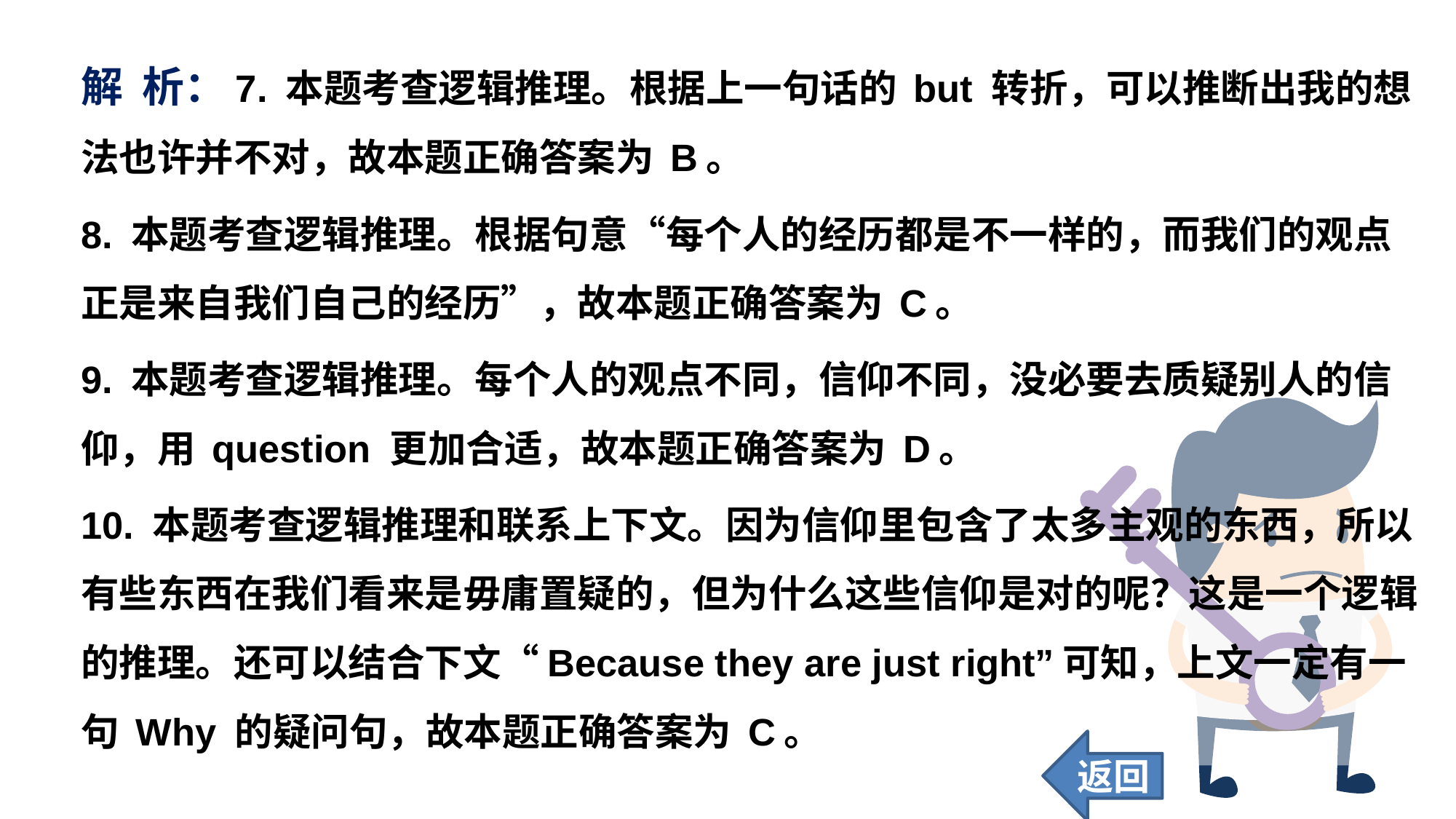

解  析：7. 本题考查逻辑推理。根据上一句话的 but 转折，可以推断出我的想法也许并不对，故本题正确答案为 B。
8. 本题考查逻辑推理。根据句意“每个人的经历都是不一样的，而我们的观点正是来自我们自己的经历”，故本题正确答案为 C。
9. 本题考查逻辑推理。每个人的观点不同，信仰不同，没必要去质疑别人的信仰，用 question 更加合适，故本题正确答案为 D。
10. 本题考查逻辑推理和联系上下文。因为信仰里包含了太多主观的东西，所以有些东西在我们看来是毋庸置疑的，但为什么这些信仰是对的呢？这是一个逻辑的推理。还可以结合下文“Because they are just right”可知，上文一定有一句 Why 的疑问句，故本题正确答案为 C。

返回
86